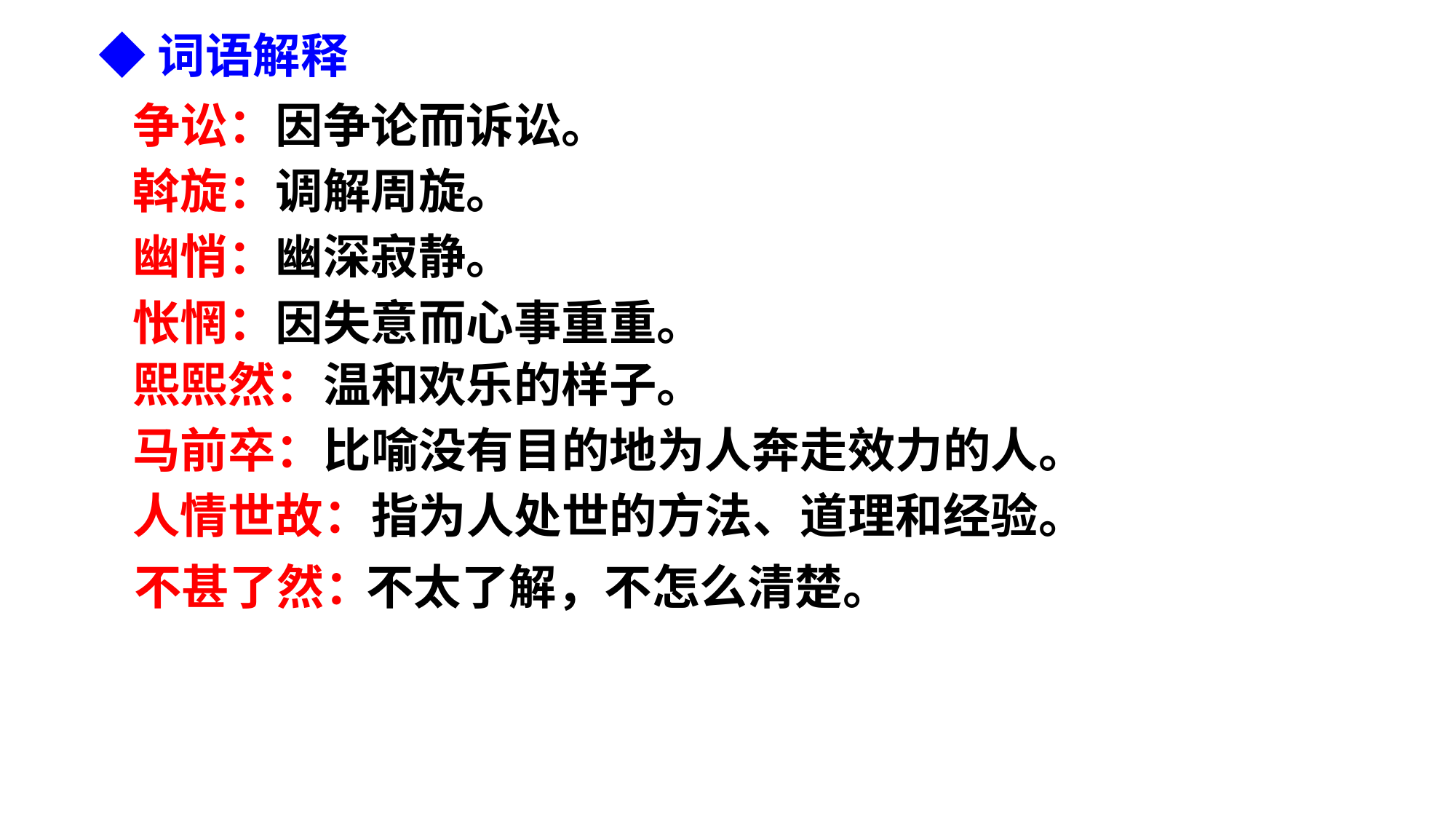

◆词语解释
争讼：因争论而诉讼。
斡旋：调解周旋。
幽悄：幽深寂静。
怅惘：因失意而心事重重。

熙熙然：温和欢乐的样子。
马前卒：比喻没有目的地为人奔走效力的人。
人情世故：指为人处世的方法、道理和经验。
不甚了然：
不太了解，不怎么清楚。